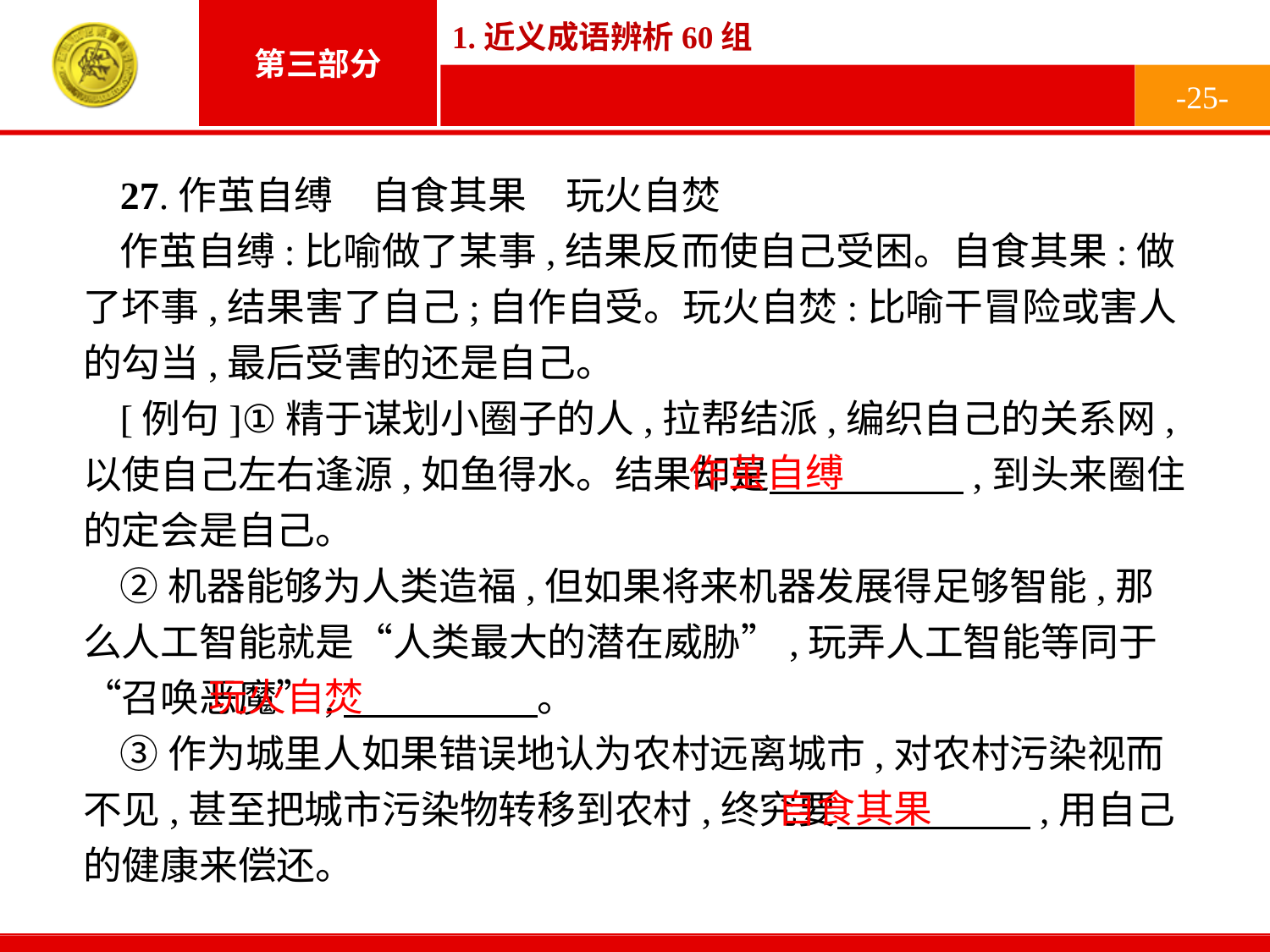

-25-
27.作茧自缚　自食其果　玩火自焚
作茧自缚:比喻做了某事,结果反而使自己受困。自食其果:做了坏事,结果害了自己;自作自受。玩火自焚:比喻干冒险或害人的勾当,最后受害的还是自己。
[例句]①精于谋划小圈子的人,拉帮结派,编织自己的关系网,以使自己左右逢源,如鱼得水。结果却是　　　　　,到头来圈住的定会是自己。
②机器能够为人类造福,但如果将来机器发展得足够智能,那么人工智能就是“人类最大的潜在威胁”,玩弄人工智能等同于“召唤恶魔”,　　　　　。
③作为城里人如果错误地认为农村远离城市,对农村污染视而不见,甚至把城市污染物转移到农村,终究要　　　　　,用自己的健康来偿还。
作茧自缚
玩火自焚
自食其果